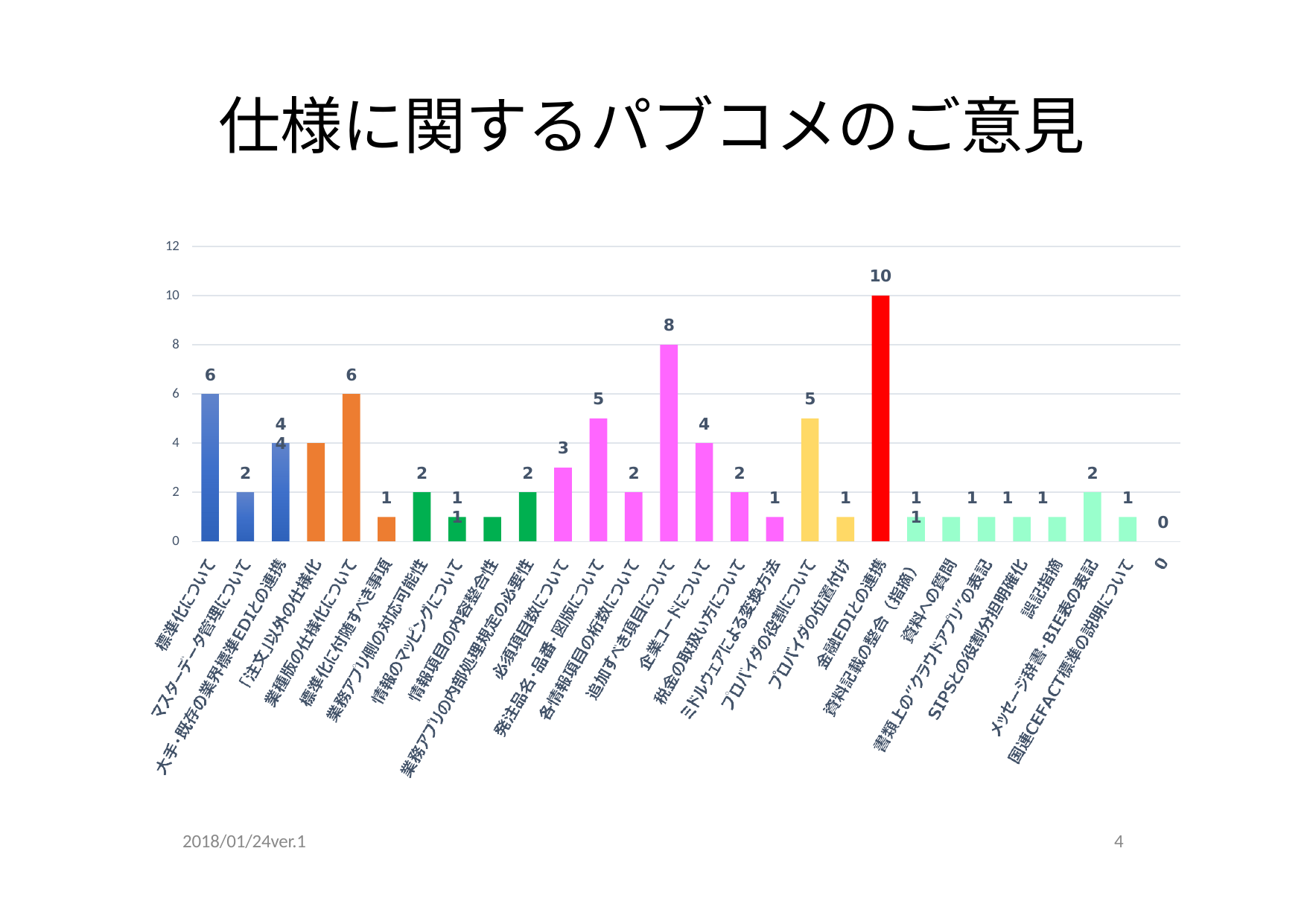

# 仕様に関するパブコメのご意⾒
12

10
10

8
8

6
6
6
5
5

4
4	4

4
3

2
2
2
2
2
2

2
1
1
1	1	1	1	1
1
1
1	1

0

0

2018/01/24ver.1
4